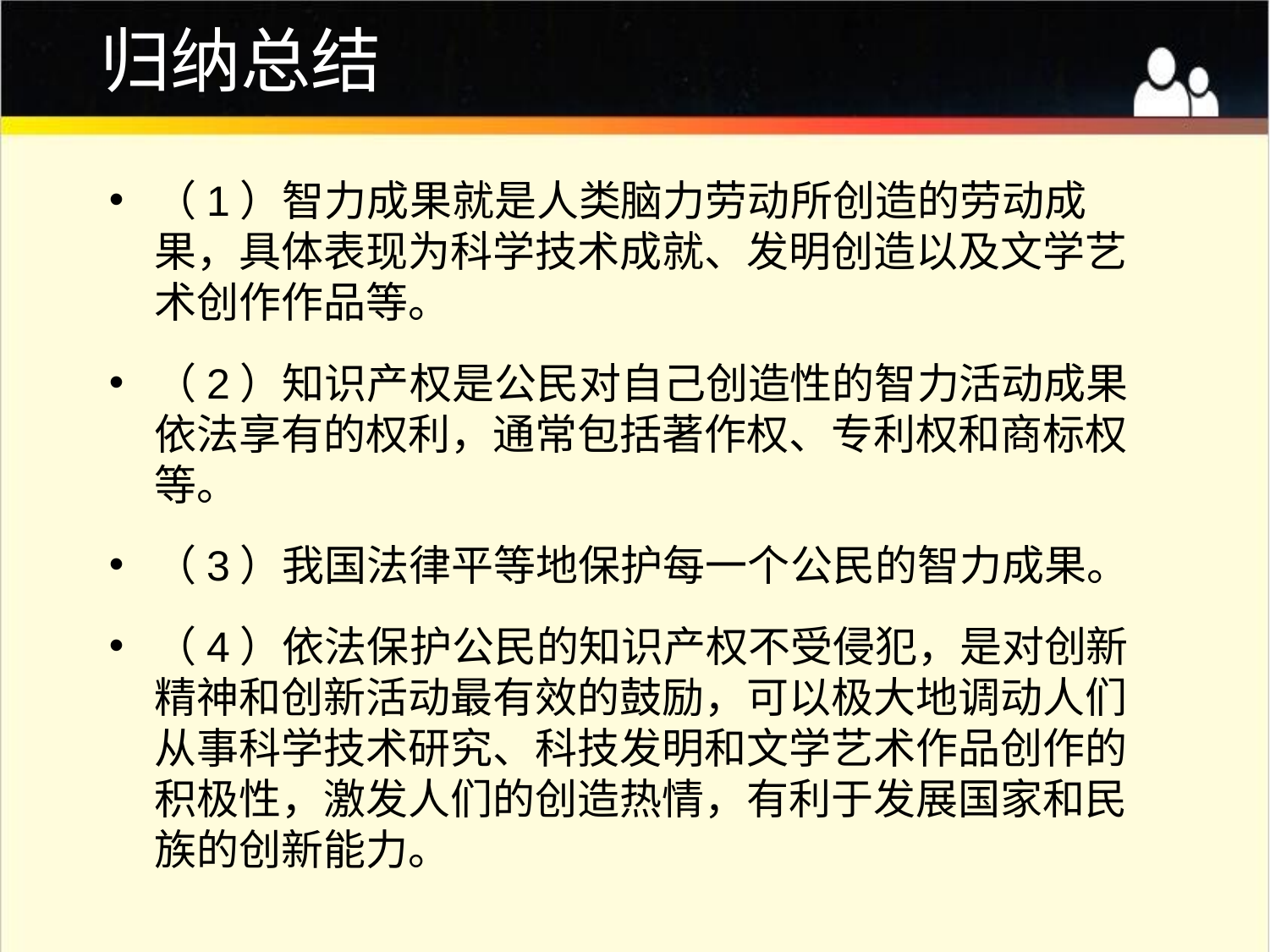

# 归纳总结
（1）智力成果就是人类脑力劳动所创造的劳动成果，具体表现为科学技术成就、发明创造以及文学艺术创作作品等。
（2）知识产权是公民对自己创造性的智力活动成果依法享有的权利，通常包括著作权、专利权和商标权等。
（3）我国法律平等地保护每一个公民的智力成果。
（4）依法保护公民的知识产权不受侵犯，是对创新精神和创新活动最有效的鼓励，可以极大地调动人们从事科学技术研究、科技发明和文学艺术作品创作的积极性，激发人们的创造热情，有利于发展国家和民族的创新能力。